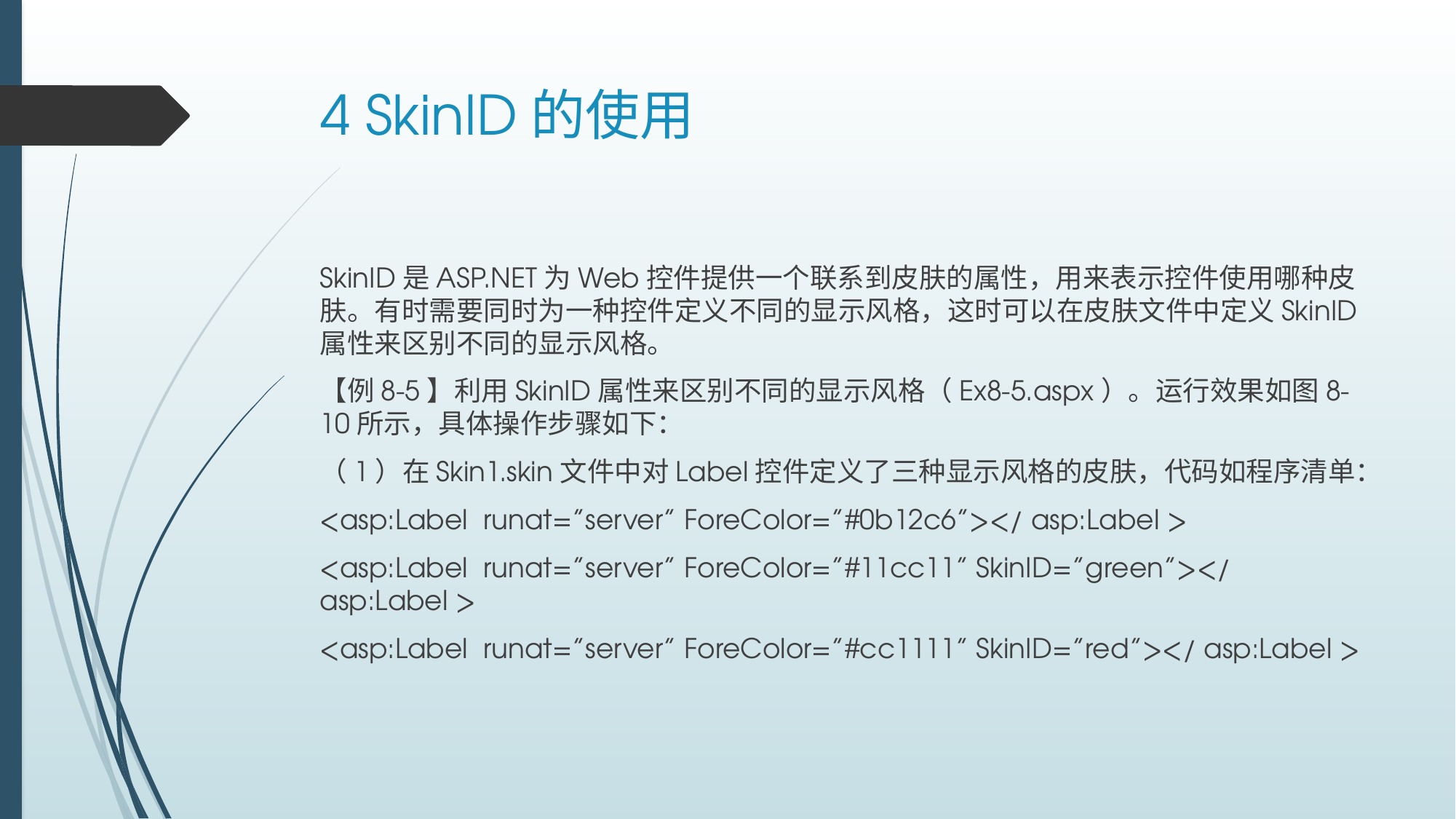

# 4 SkinID的使用
SkinID是ASP.NET为Web控件提供一个联系到皮肤的属性，用来表示控件使用哪种皮肤。有时需要同时为一种控件定义不同的显示风格，这时可以在皮肤文件中定义SkinID属性来区别不同的显示风格。
【例8-5】利用SkinID属性来区别不同的显示风格（Ex8-5.aspx）。运行效果如图8-10所示，具体操作步骤如下：
（1）在Skin1.skin文件中对Label控件定义了三种显示风格的皮肤，代码如程序清单：
<asp:Label  runat=”server” ForeColor=”#0b12c6”></ asp:Label >
<asp:Label  runat=”server” ForeColor=”#11cc11” SkinID=”green”></ asp:Label >
<asp:Label  runat=”server” ForeColor=”#cc1111” SkinID=”red”></ asp:Label >